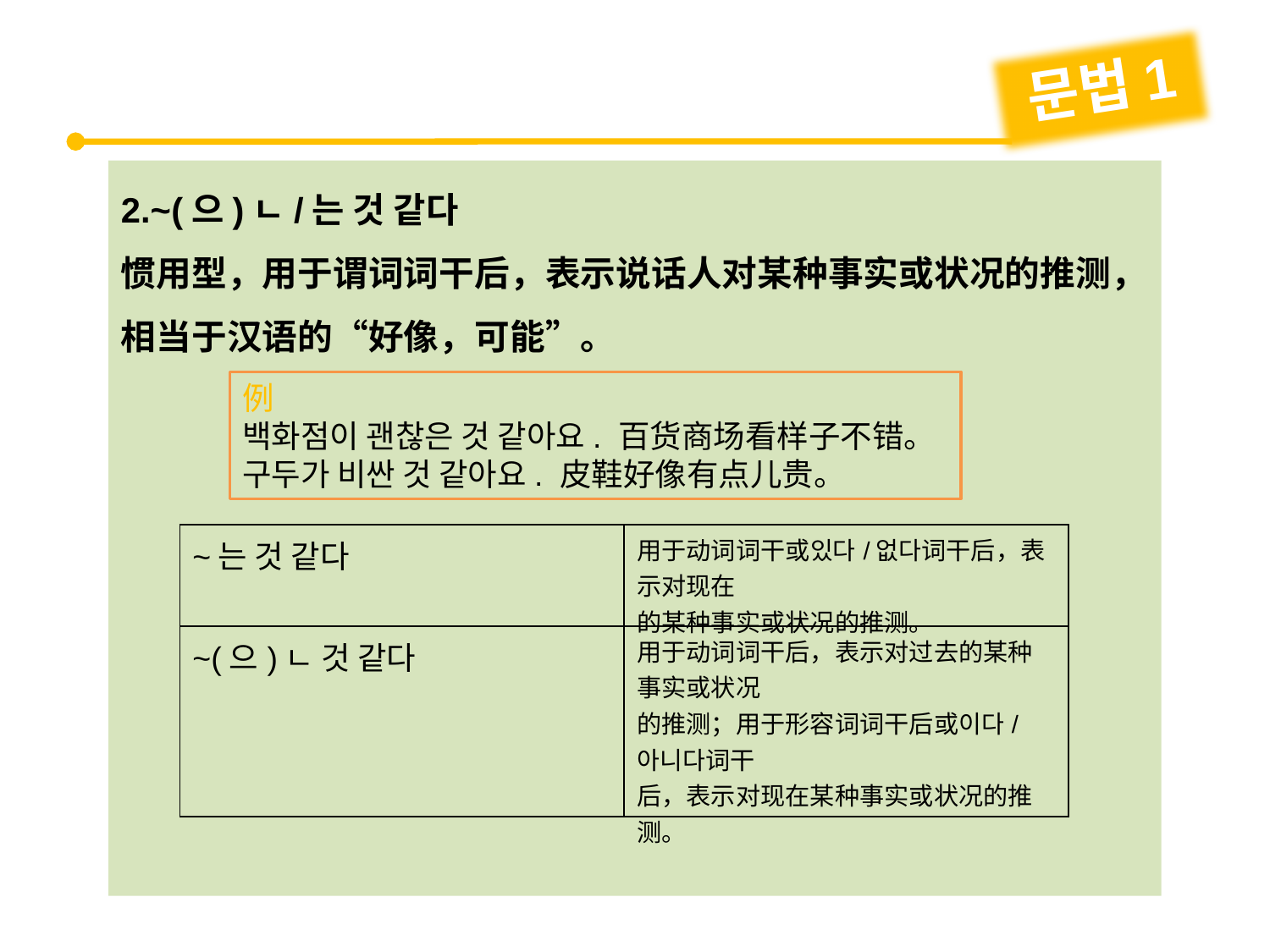

문법1
2.~(으)ㄴ/는 것 같다
惯用型，用于谓词词干后，表示说话人对某种事实或状况的推测，相当于汉语的“好像，可能”。

例
백화점이 괜찮은 것 같아요. 百货商场看样子不错。
구두가 비싼 것 같아요. 皮鞋好像有点儿贵。
| ~는 것 같다 | 用于动词词干或있다/없다词干后，表示对现在 的某种事实或状况的推测。 |
| --- | --- |
| ~(으)ㄴ 것 같다 | 用于动词词干后，表示对过去的某种事实或状况 的推测；用于形容词词干后或이다/아니다词干 后，表示对现在某种事实或状况的推测。 |